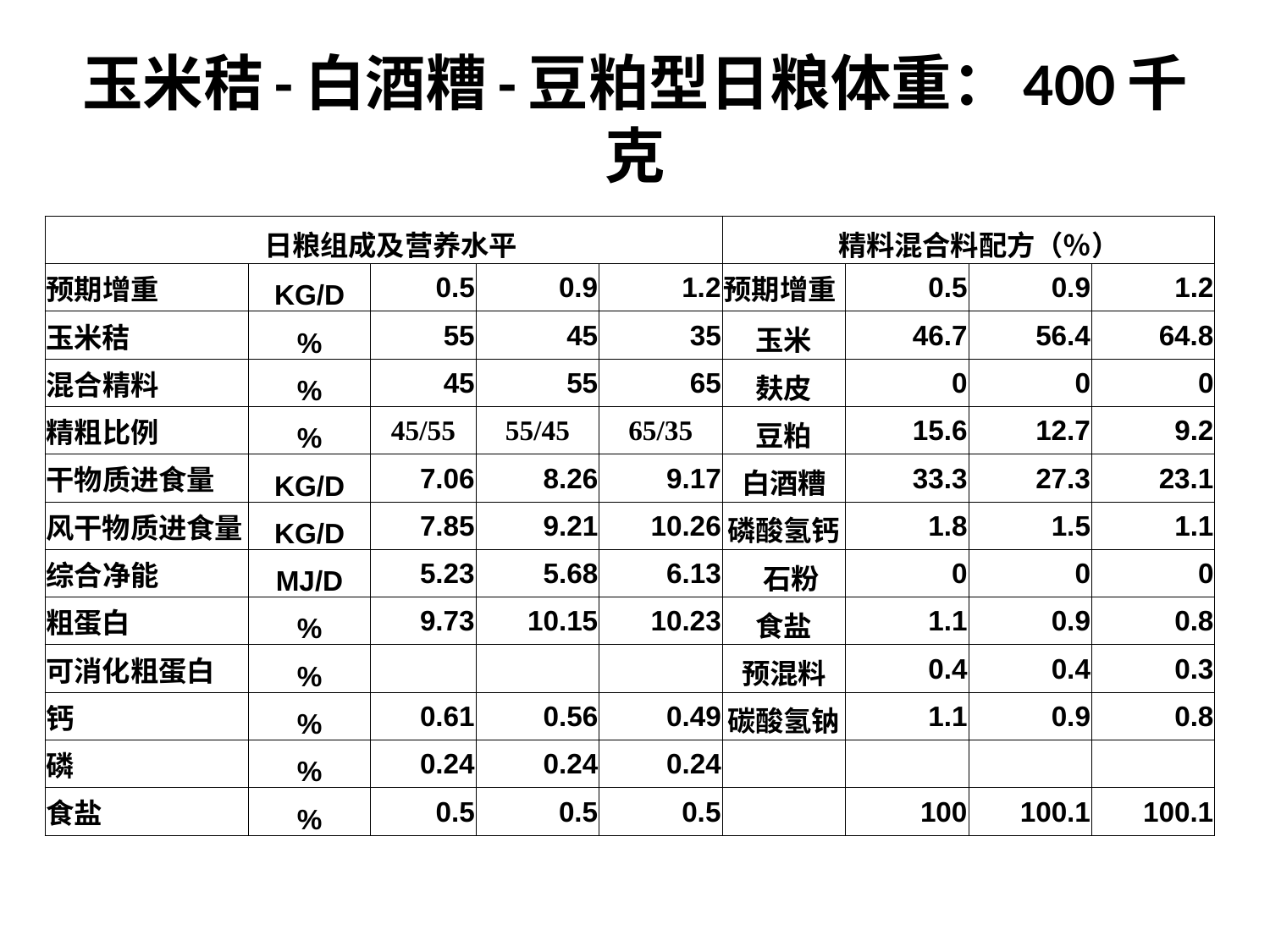

# 玉米秸-白酒糟-豆粕型日粮体重：400千克
| 日粮组成及营养水平 |  |  |  |  | 精料混合料配方（％） |  |  |  |
| --- | --- | --- | --- | --- | --- | --- | --- | --- |
| 预期增重 | KG/D | 0.5 | 0.9 | 1.2 | 预期增重 | 0.5 | 0.9 | 1.2 |
| 玉米秸 | % | 55 | 45 | 35 | 玉米 | 46.7 | 56.4 | 64.8 |
| 混合精料 | % | 45 | 55 | 65 | 麸皮 | 0 | 0 | 0 |
| 精粗比例 | % | 45/55 | 55/45 | 65/35 | 豆粕 | 15.6 | 12.7 | 9.2 |
| 干物质进食量 | KG/D | 7.06 | 8.26 | 9.17 | 白酒糟 | 33.3 | 27.3 | 23.1 |
| 风干物质进食量 | KG/D | 7.85 | 9.21 | 10.26 | 磷酸氢钙 | 1.8 | 1.5 | 1.1 |
| 综合净能 | MJ/D | 5.23 | 5.68 | 6.13 | 石粉 | 0 | 0 | 0 |
| 粗蛋白 | % | 9.73 | 10.15 | 10.23 | 食盐 | 1.1 | 0.9 | 0.8 |
| 可消化粗蛋白 | % |  |  |  | 预混料 | 0.4 | 0.4 | 0.3 |
| 钙 | % | 0.61 | 0.56 | 0.49 | 碳酸氢钠 | 1.1 | 0.9 | 0.8 |
| 磷 | % | 0.24 | 0.24 | 0.24 |  |  |  |  |
| 食盐 | % | 0.5 | 0.5 | 0.5 |  | 100 | 100.1 | 100.1 |